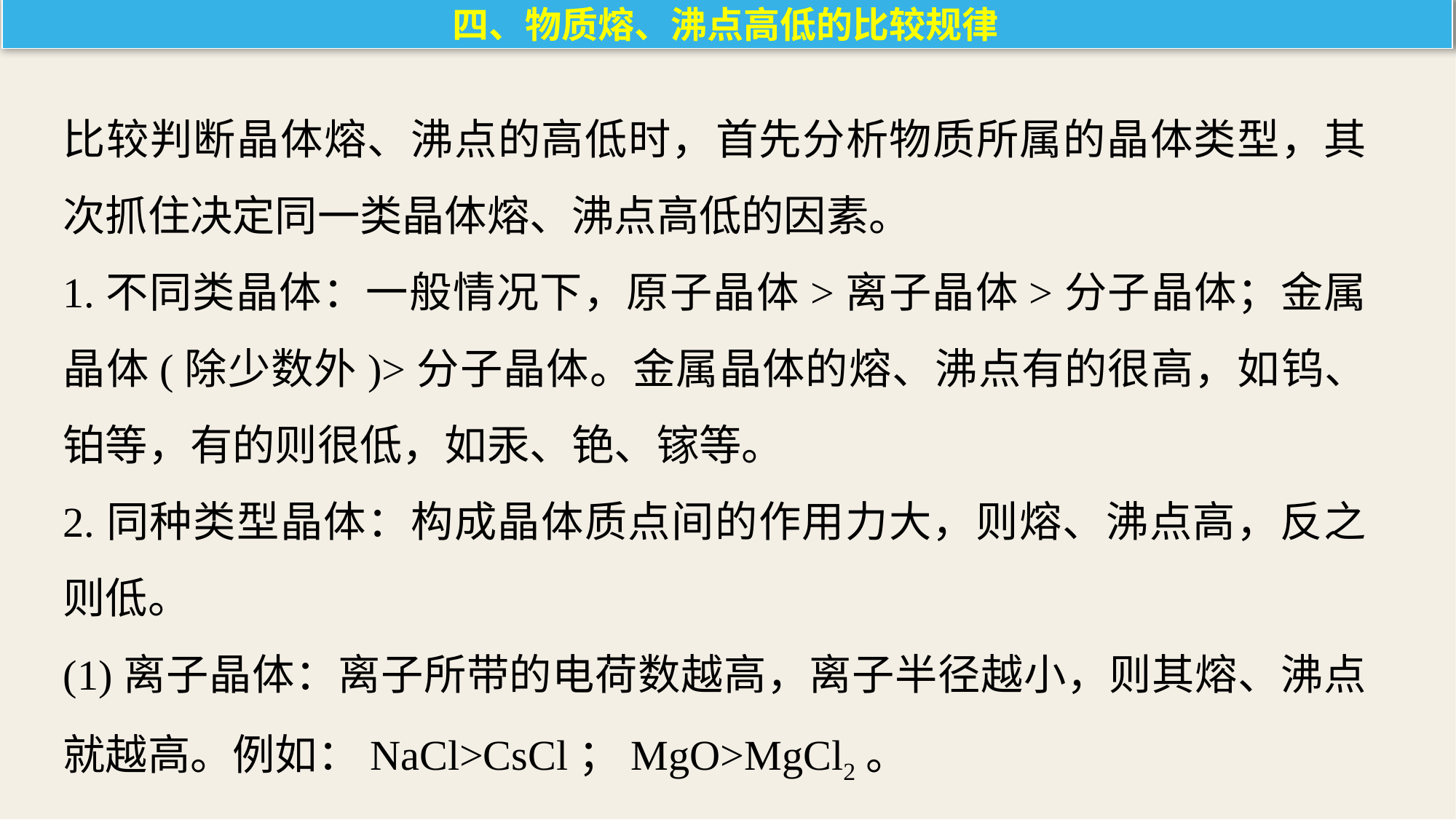

四、物质熔、沸点高低的比较规律

比较判断晶体熔、沸点的高低时，首先分析物质所属的晶体类型，其次抓住决定同一类晶体熔、沸点高低的因素。
1.不同类晶体：一般情况下，原子晶体>离子晶体>分子晶体；金属晶体(除少数外)>分子晶体。金属晶体的熔、沸点有的很高，如钨、铂等，有的则很低，如汞、铯、镓等。
2.同种类型晶体：构成晶体质点间的作用力大，则熔、沸点高，反之则低。
(1)离子晶体：离子所带的电荷数越高，离子半径越小，则其熔、沸点就越高。例如：NaCl>CsCl；MgO>MgCl2。